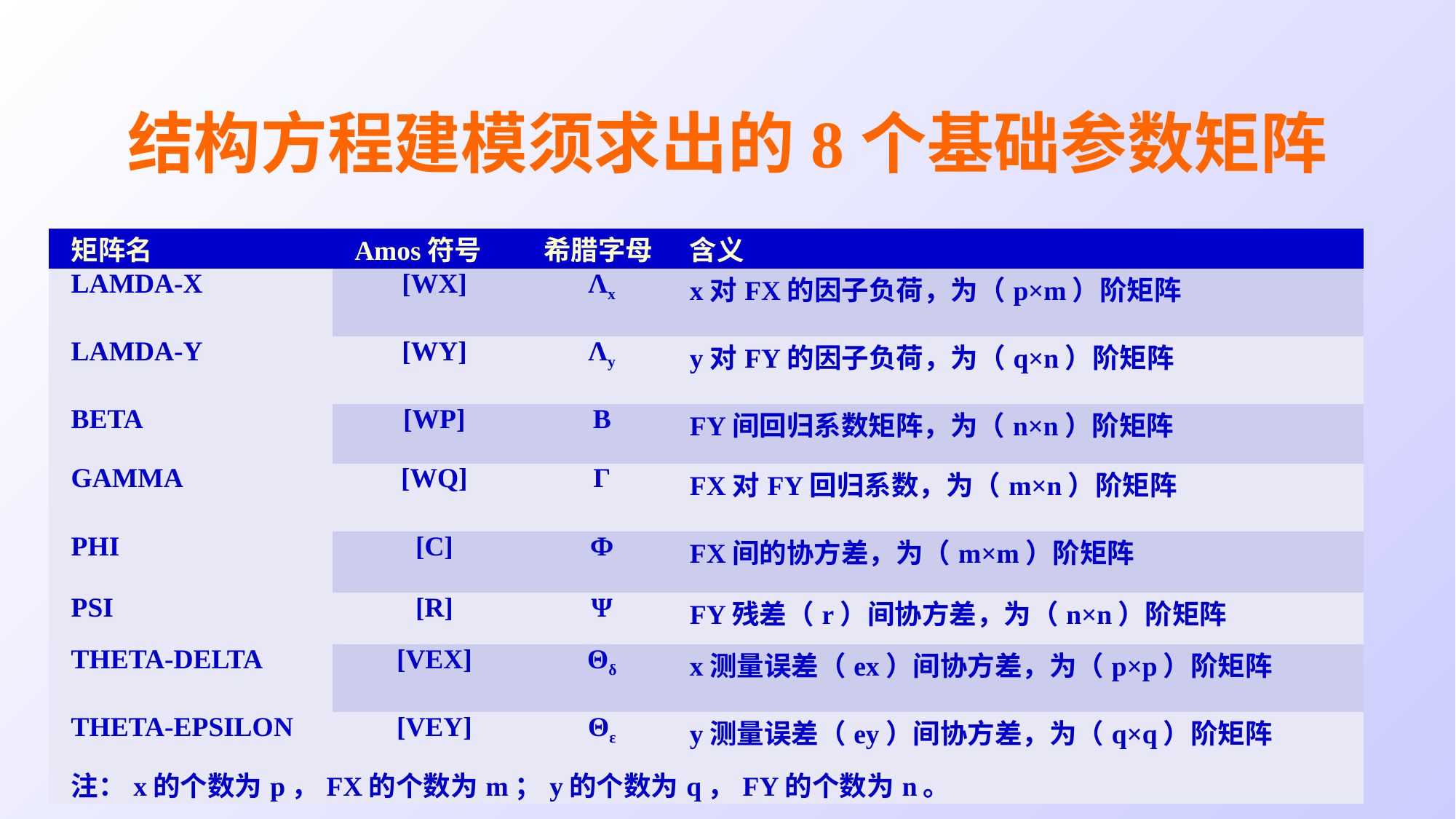

# 结构方程建模须求出的8个基础参数矩阵
| 矩阵名 | Amos符号 | 希腊字母 | 含义 |
| --- | --- | --- | --- |
| LAMDA-X | [WX] | Λx | x对FX的因子负荷，为（p×m）阶矩阵 |
| LAMDA-Y | [WY] | Λy | y对FY的因子负荷，为（q×n）阶矩阵 |
| BETA | [WP] | B | FY间回归系数矩阵，为（n×n）阶矩阵 |
| GAMMA | [WQ] | Г | FX对FY回归系数，为（m×n）阶矩阵 |
| PHI | [C] | Ф | FX间的协方差，为（m×m）阶矩阵 |
| PSI | [R] | Ψ | FY残差（r）间协方差，为（n×n）阶矩阵 |
| THETA-DELTA | [VEX] | Θδ | x测量误差（ex）间协方差，为（p×p）阶矩阵 |
| THETA-EPSILON | [VEY] | Θε | y测量误差（ey）间协方差，为（q×q）阶矩阵 |
| 注：x的个数为p，FX的个数为m；y的个数为q，FY的个数为n。 |  |  |  |